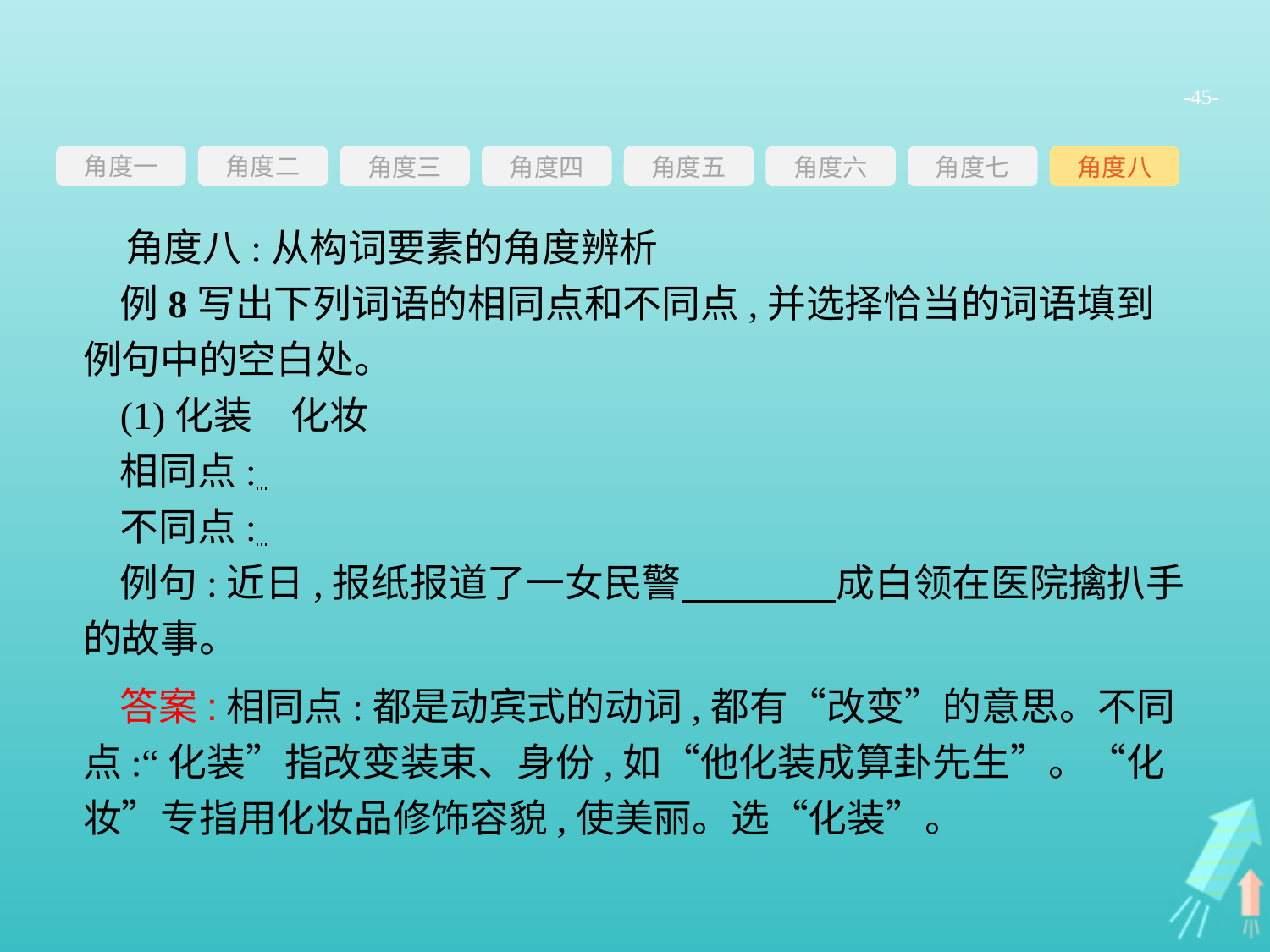

-45-
角度一
角度三
角度四
角度五
角度六
角度七
角度八
角度二
角度八:从构词要素的角度辨析
例8写出下列词语的相同点和不同点,并选择恰当的词语填到例句中的空白处。
(1)化装　化妆
相同点:
不同点:
例句:近日,报纸报道了一女民警　　　　成白领在医院擒扒手的故事。
答案:相同点:都是动宾式的动词,都有“改变”的意思。不同点:“化装”指改变装束、身份,如“他化装成算卦先生”。“化妆”专指用化妆品修饰容貌,使美丽。选“化装”。